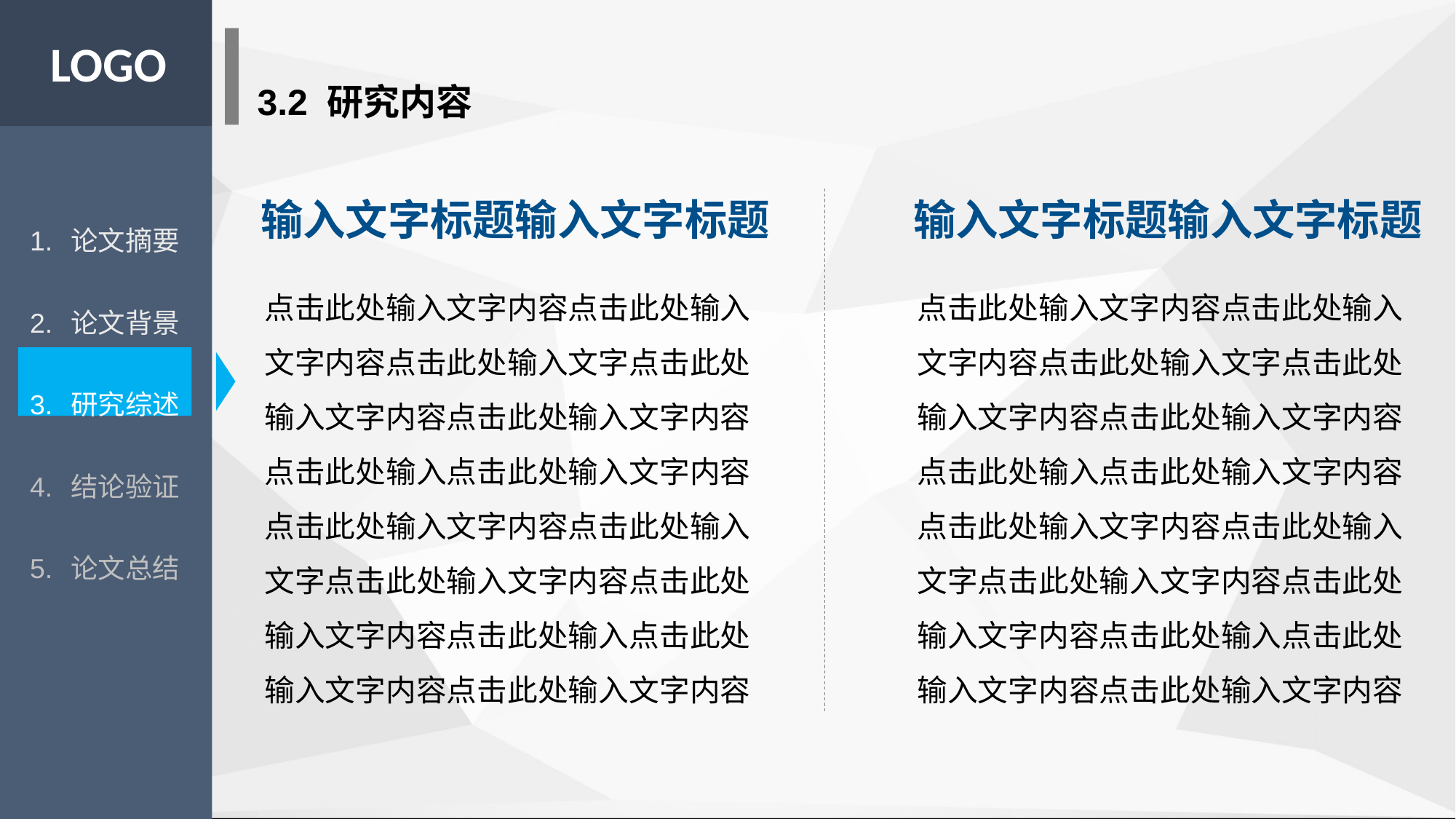

LOGO

3.2 研究内容
论文摘要
论文背景
研究综述
结论验证
论文总结
输入文字标题输入文字标题
输入文字标题输入文字标题
点击此处输入文字内容点击此处输入文字内容点击此处输入文字点击此处输入文字内容点击此处输入文字内容点击此处输入点击此处输入文字内容点击此处输入文字内容点击此处输入文字点击此处输入文字内容点击此处输入文字内容点击此处输入点击此处输入文字内容点击此处输入文字内容
点击此处输入文字内容点击此处输入文字内容点击此处输入文字点击此处输入文字内容点击此处输入文字内容点击此处输入点击此处输入文字内容点击此处输入文字内容点击此处输入文字点击此处输入文字内容点击此处输入文字内容点击此处输入点击此处输入文字内容点击此处输入文字内容